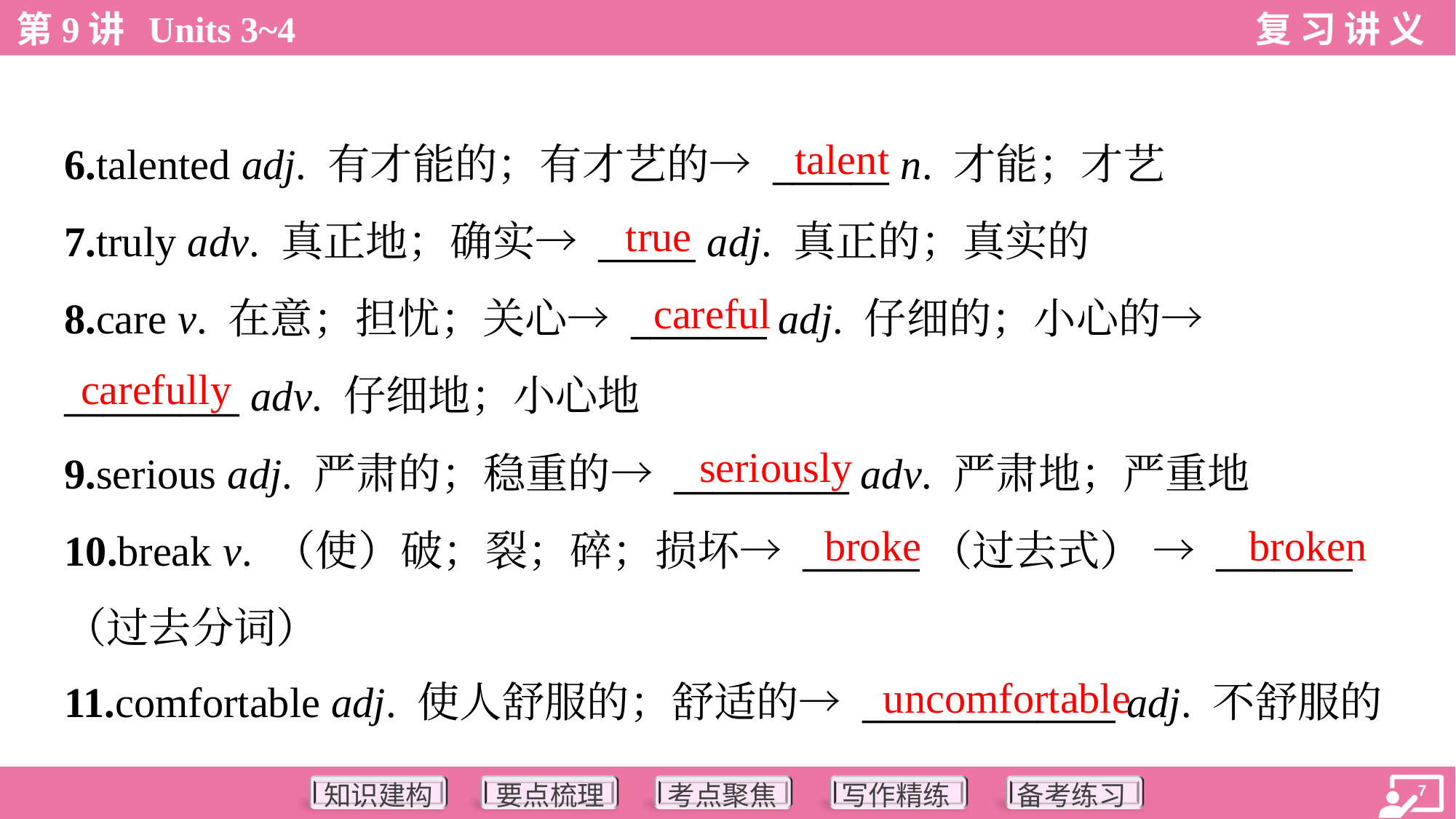

talent
6.talented adj. 有才能的；有才艺的→ ______ n. 才能；才艺
7.truly adv. 真正地；确实→ _____ adj. 真正的；真实的
8.care v. 在意；担忧；关心→ _______ adj. 仔细的；小心的→
_________ adv. 仔细地；小心地
9.serious adj. 严肃的；稳重的→ _________ adv. 严肃地；严重地
10.break v. （使）破；裂；碎；损坏→ ______（过去式） → _______
（过去分词）
11.comfortable adj. 使人舒服的；舒适的→ _____________ adj. 不舒服的
true
careful
carefully
seriously
broke
broken
uncomfortable